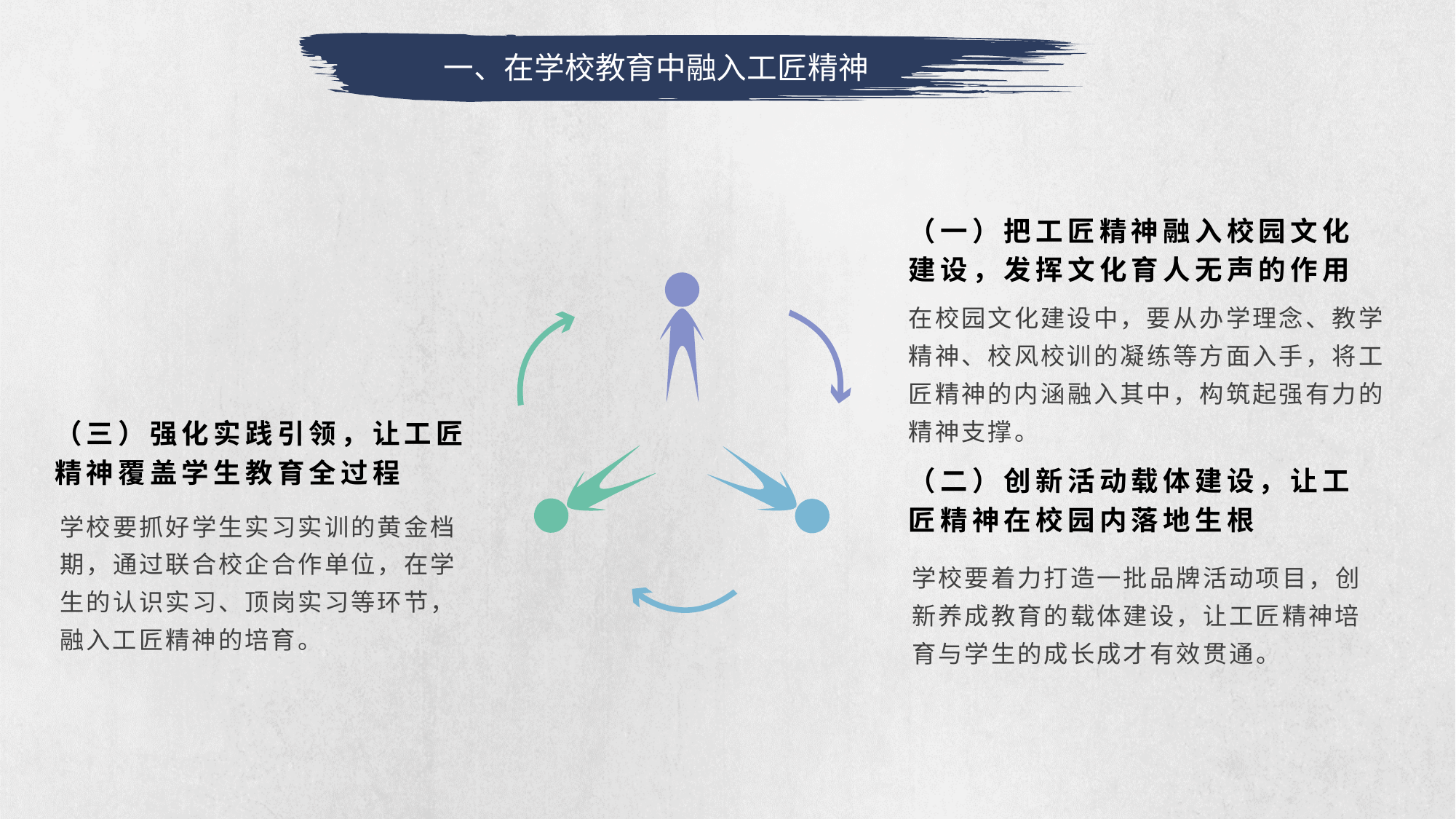

一、在学校教育中融入工匠精神
（一）把工匠精神融入校园文化建设，发挥文化育人无声的作用

在校园文化建设中，要从办学理念、教学精神、校风校训的凝练等方面入手，将工匠精神的内涵融入其中，构筑起强有力的精神支撑。

（三）强化实践引领，让工匠精神覆盖学生教育全过程

（二）创新活动载体建设，让工匠精神在校园内落地生根
学校要抓好学生实习实训的黄金档期，通过联合校企合作单位，在学生的认识实习、顶岗实习等环节，融入工匠精神的培育。

学校要着力打造一批品牌活动项目，创新养成教育的载体建设，让工匠精神培育与学生的成长成才有效贯通。